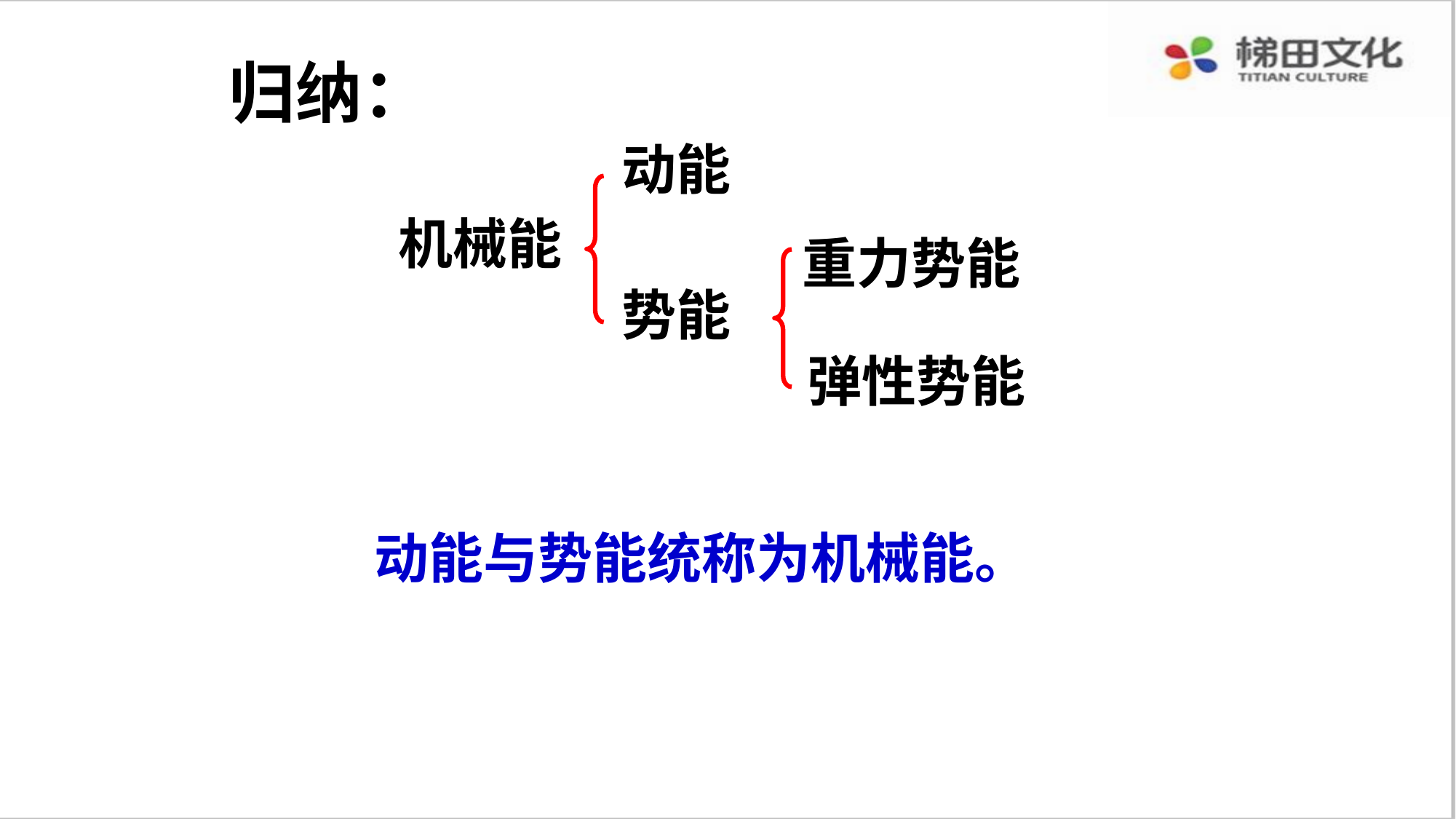

归纳：
动能

机械能
重力势能

势能
弹性势能
动能与势能统称为机械能。